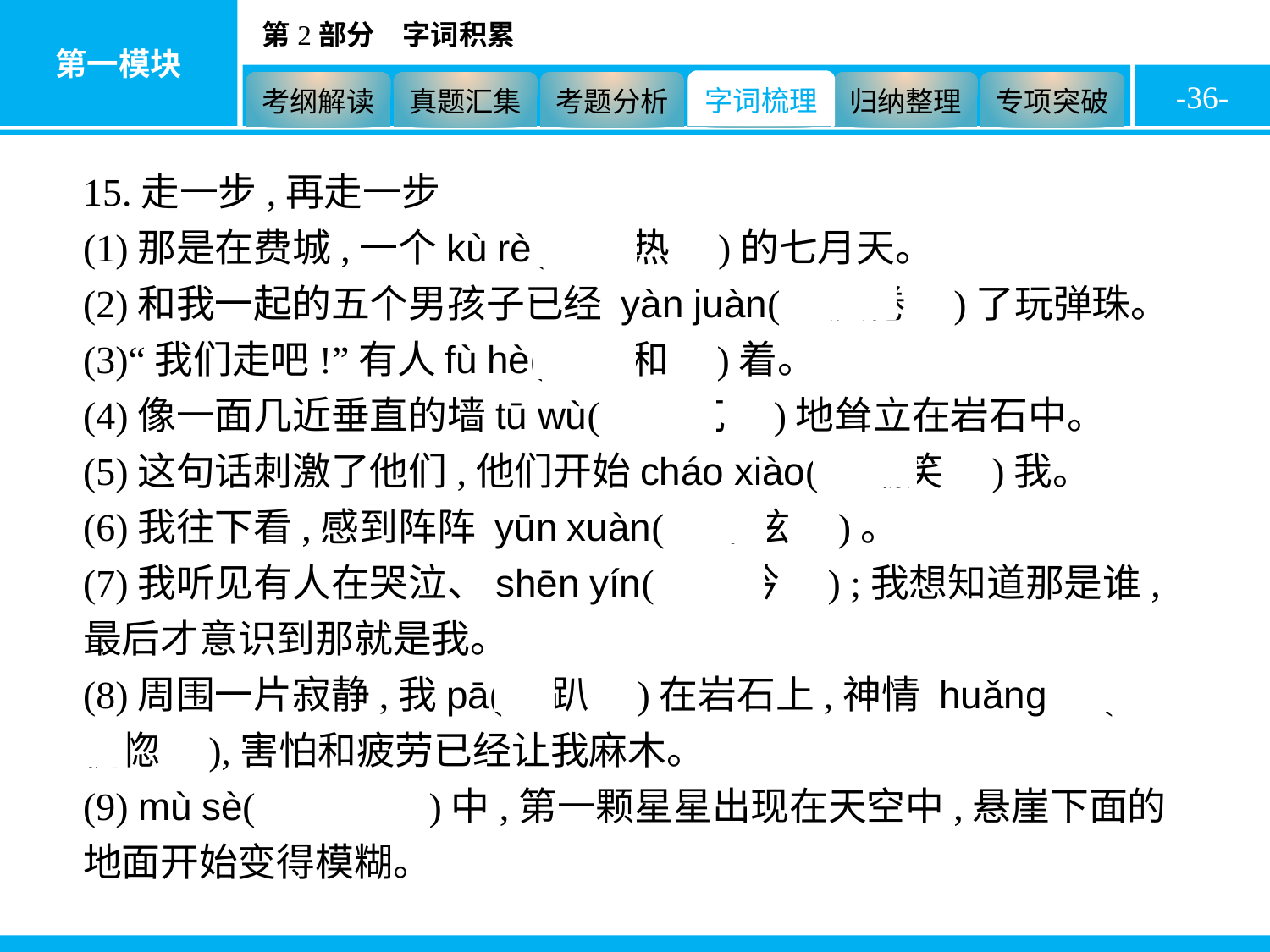

-36-
15.走一步,再走一步
(1)那是在费城,一个kù rè(　酷热　)的七月天。
(2)和我一起的五个男孩子已经 yàn juàn(　厌倦　)了玩弹珠。
(3)“我们走吧!”有人fù hè(　附和　)着。
(4)像一面几近垂直的墙tū wù(　突兀　)地耸立在岩石中。
(5)这句话刺激了他们,他们开始cháo xiào(　嘲笑　)我。
(6)我往下看,感到阵阵 yūn xuàn(　晕眩　)。
(7)我听见有人在哭泣、shēn yín(　呻吟　) ;我想知道那是谁,最后才意识到那就是我。
(8)周围一片寂静,我pā(　趴　)在岩石上,神情 huǎng hū(　恍惚　),害怕和疲劳已经让我麻木。
(9) mù sè(　暮色　)中,第一颗星星出现在天空中,悬崖下面的地面开始变得模糊。